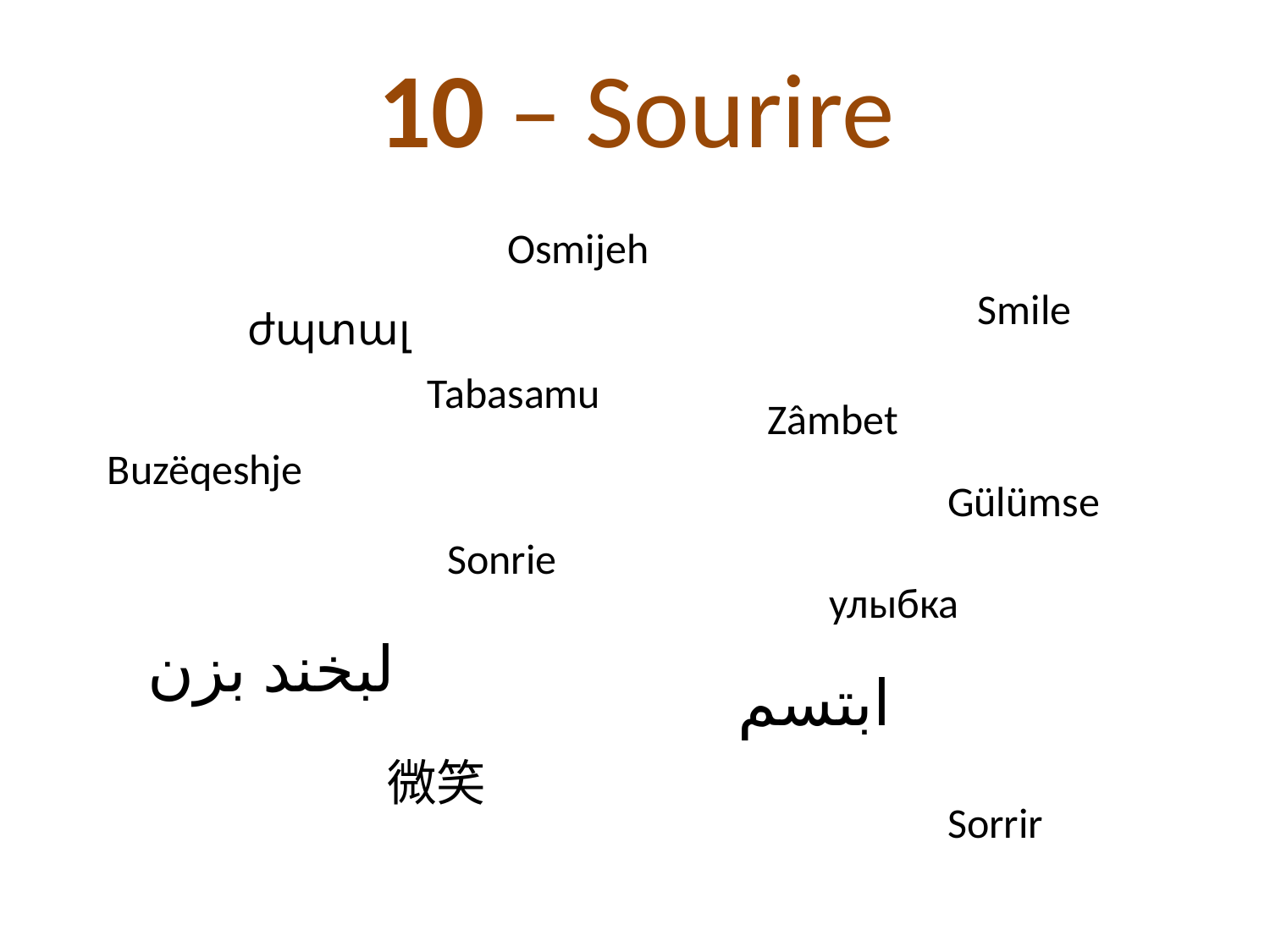

# 10 – Sourire
Osmijeh
Smile
ժպտալ
Tabasamu
Zâmbet
Buzëqeshje
Gülümse
Sonrie
улыбка
لبخند بزن
ابتسم
微笑
Sorrir